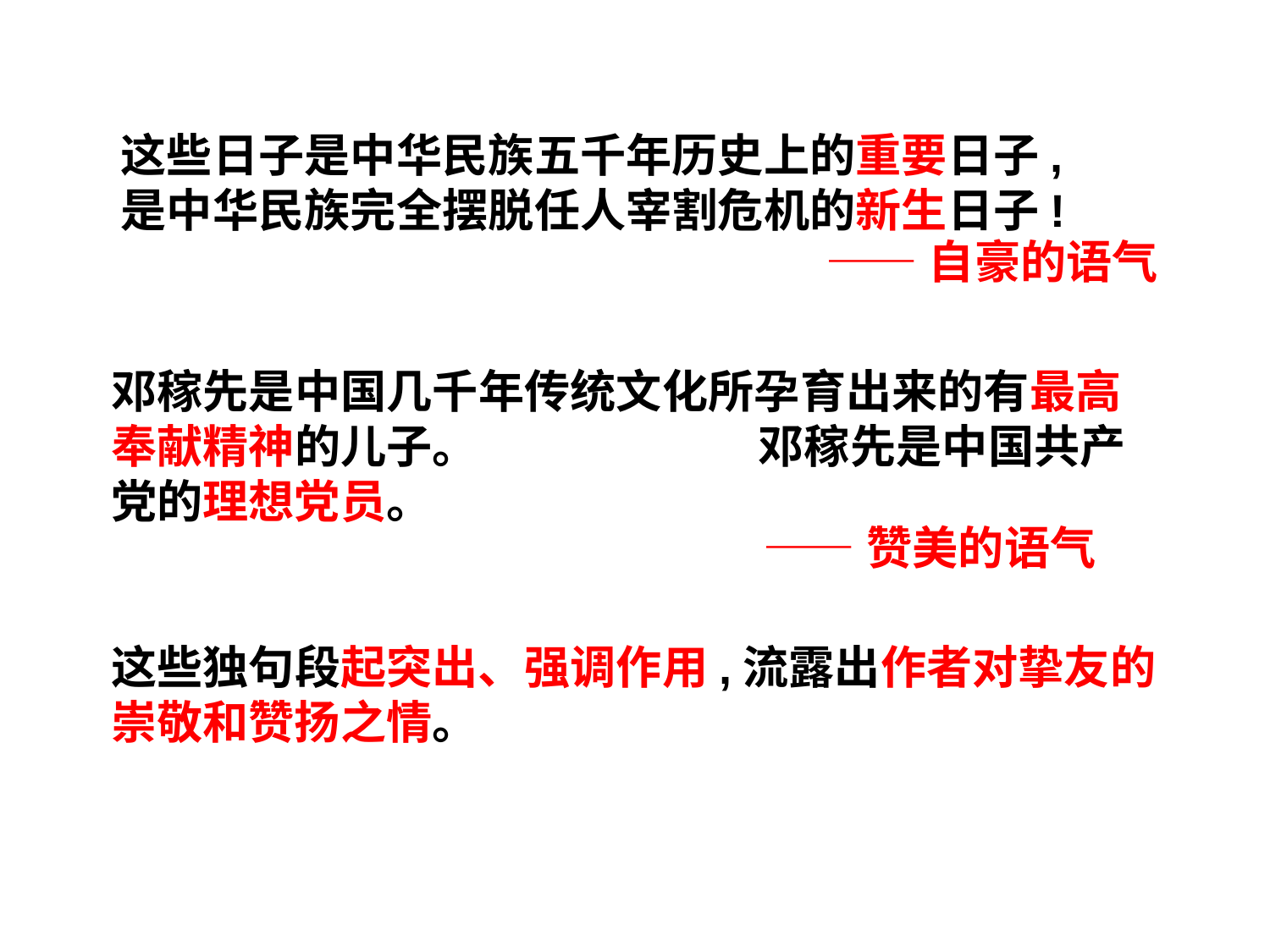

这些日子是中华民族五千年历史上的重要日子,是中华民族完全摆脱任人宰割危机的新生日子!
——自豪的语气
邓稼先是中国几千年传统文化所孕育出来的有最高奉献精神的儿子。                           邓稼先是中国共产党的理想党员。
——赞美的语气
这些独句段起突出、强调作用,流露出作者对挚友的崇敬和赞扬之情。